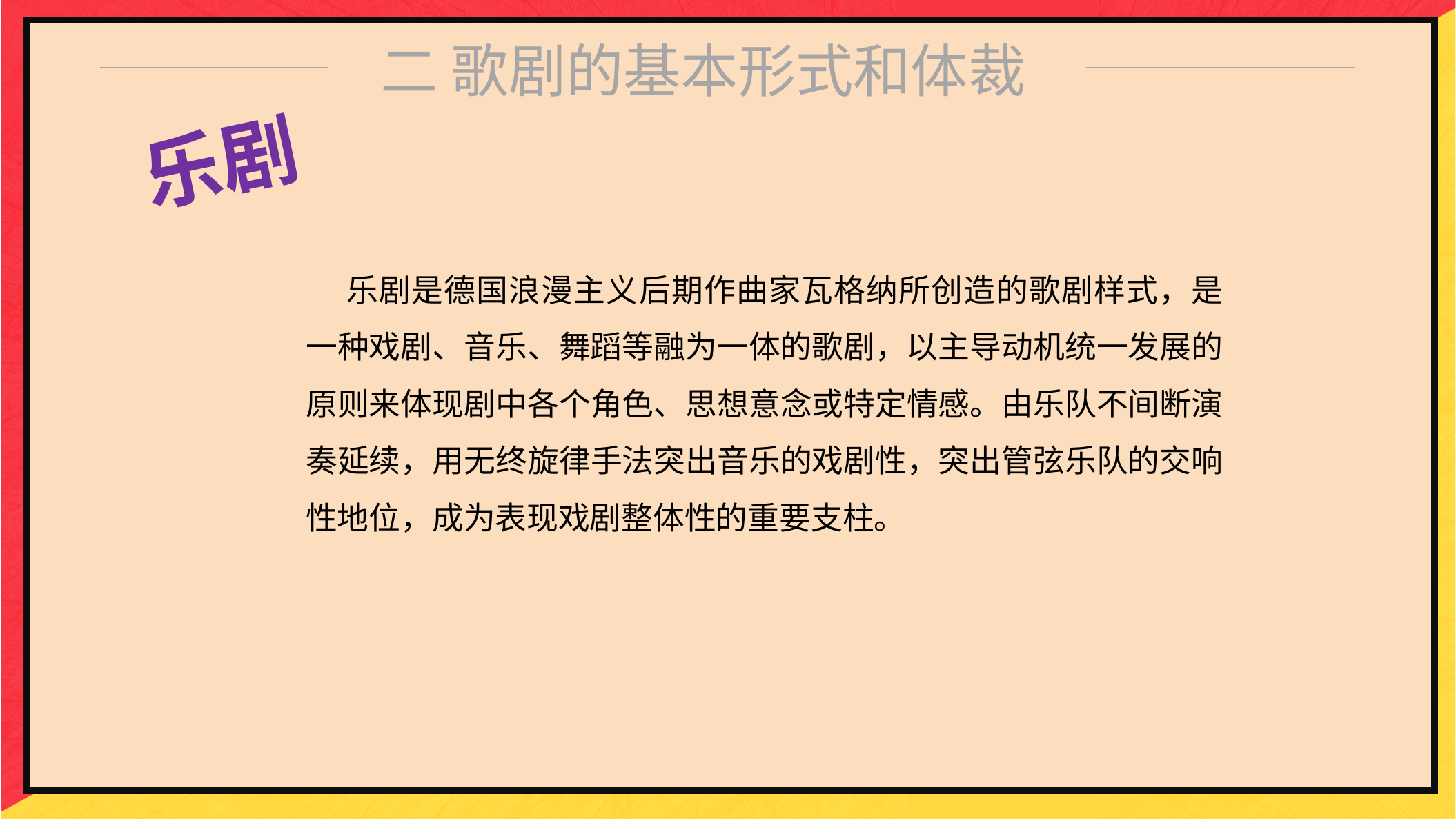

二 歌剧的基本形式和体裁
乐剧
    乐剧是德国浪漫主义后期作曲家瓦格纳所创造的歌剧样式，是一种戏剧、音乐、舞蹈等融为一体的歌剧，以主导动机统一发展的原则来体现剧中各个角色、思想意念或特定情感。由乐队不间断演奏延续，用无终旋律手法突出音乐的戏剧性，突出管弦乐队的交响性地位，成为表现戏剧整体性的重要支柱。